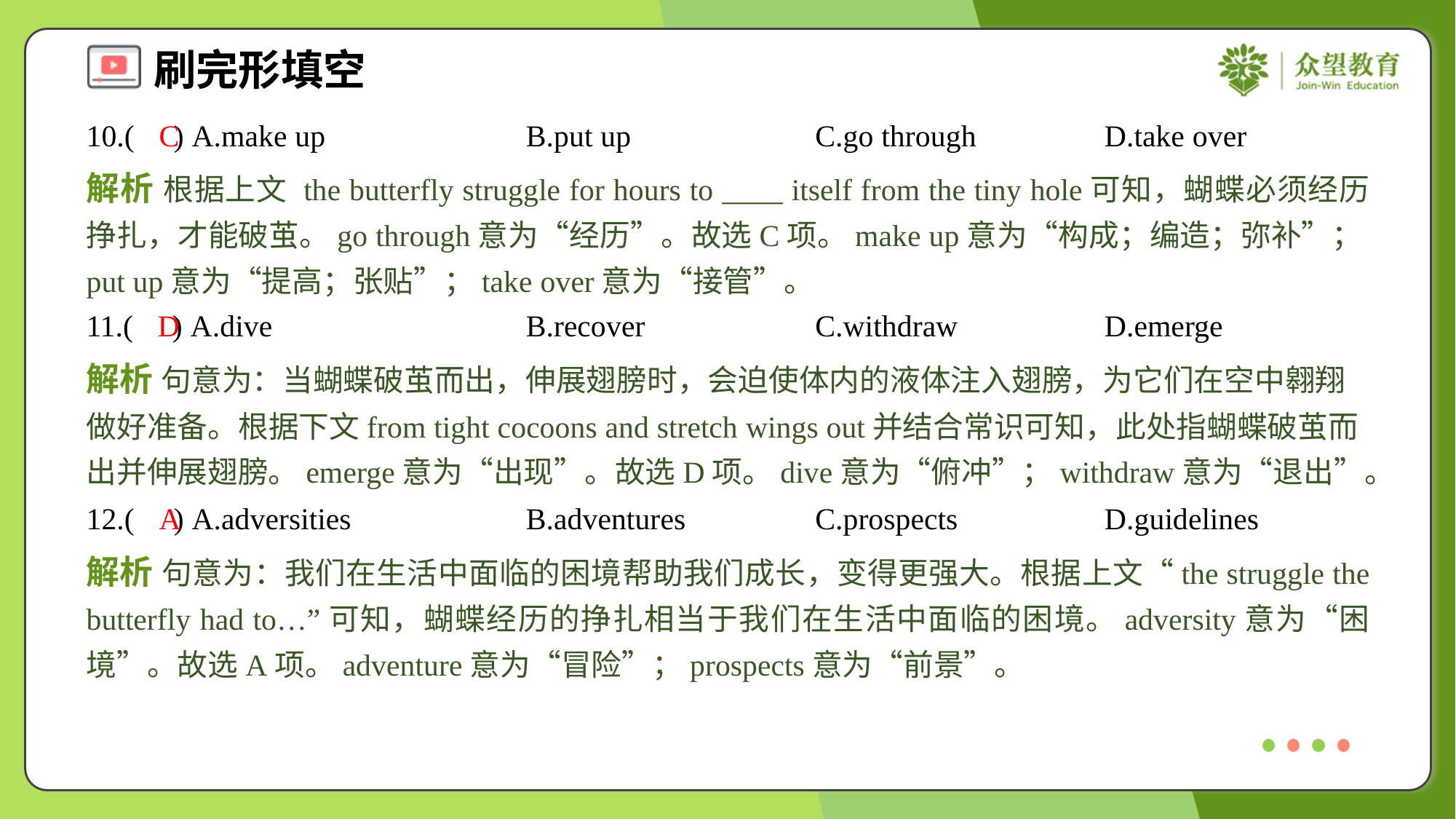

10.(     ) A.make up	B.put up	C.go through	D.take over
C
解析 根据上文 the butterfly struggle for hours to ____ itself from the tiny hole可知，蝴蝶必须经历挣扎，才能破茧。go through意为“经历”。故选C项。make up意为“构成；编造；弥补”；put up意为“提高；张贴”；take over意为“接管”。
11.(     ) A.dive	B.recover	C.withdraw	D.emerge
D
解析 句意为：当蝴蝶破茧而出，伸展翅膀时，会迫使体内的液体注入翅膀，为它们在空中翱翔做好准备。根据下文from tight cocoons and stretch wings out并结合常识可知，此处指蝴蝶破茧而出并伸展翅膀。emerge意为“出现”。故选D项。dive意为“俯冲”；withdraw意为“退出”。
12.(     ) A.adversities	B.adventures	C.prospects	D.guidelines
A
解析 句意为：我们在生活中面临的困境帮助我们成长，变得更强大。根据上文“the struggle the butterfly had to…”可知，蝴蝶经历的挣扎相当于我们在生活中面临的困境。adversity意为“困境”。故选A项。adventure意为“冒险”；prospects意为“前景”。